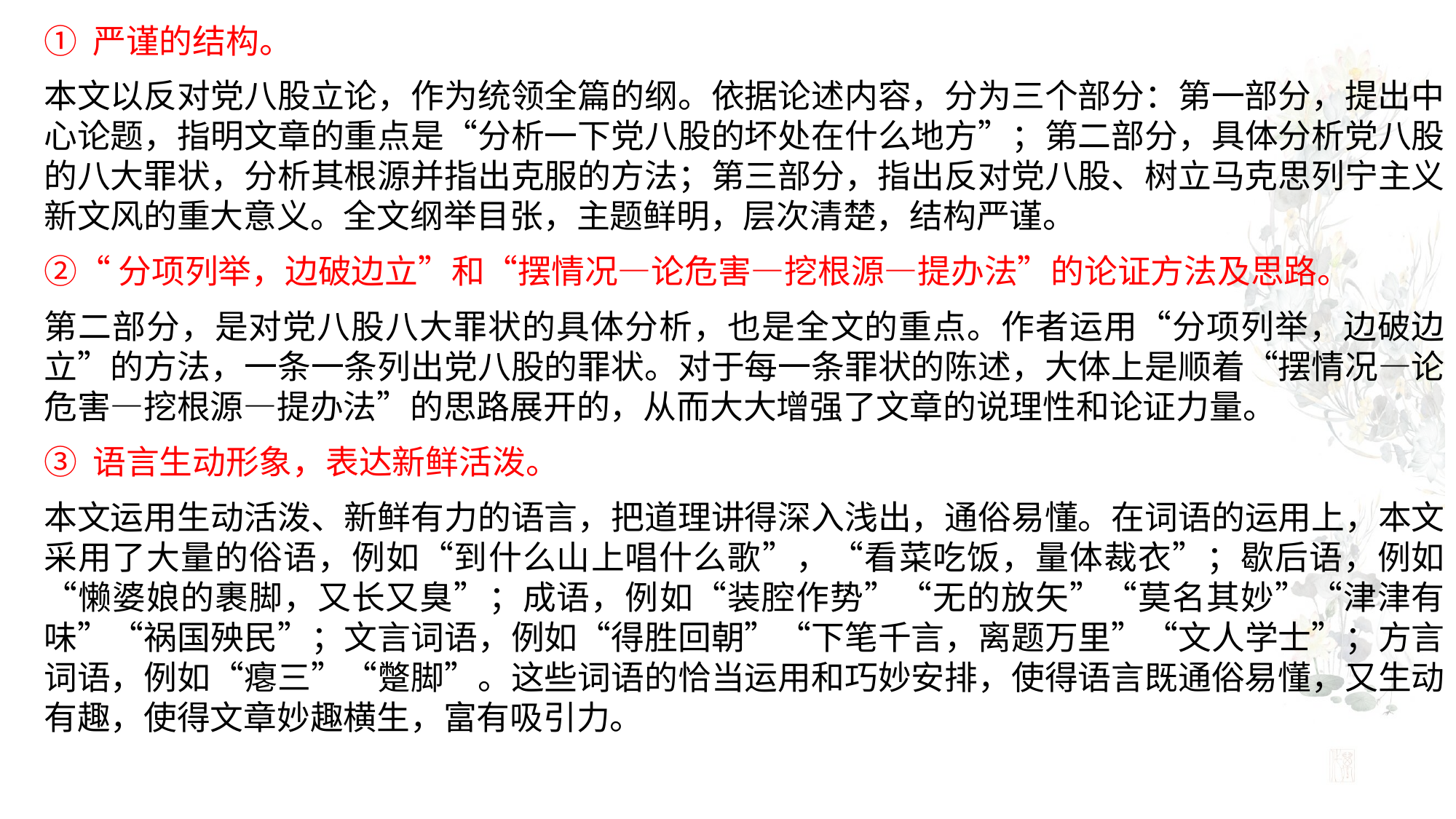

① 严谨的结构。
本文以反对党八股立论，作为统领全篇的纲。依据论述内容，分为三个部分：第一部分，提出中心论题，指明文章的重点是“分析一下党八股的坏处在什么地方”；第二部分，具体分析党八股的八大罪状，分析其根源并指出克服的方法；第三部分，指出反对党八股、树立马克思列宁主义新文风的重大意义。全文纲举目张，主题鲜明，层次清楚，结构严谨。
②“分项列举，边破边立”和“摆情况—论危害—挖根源—提办法”的论证方法及思路。
第二部分，是对党八股八大罪状的具体分析，也是全文的重点。作者运用“分项列举，边破边立”的方法，一条一条列出党八股的罪状。对于每一条罪状的陈述，大体上是顺着“摆情况—论危害—挖根源—提办法”的思路展开的，从而大大增强了文章的说理性和论证力量。
③ 语言生动形象，表达新鲜活泼。
本文运用生动活泼、新鲜有力的语言，把道理讲得深入浅出，通俗易懂。在词语的运用上，本文采用了大量的俗语，例如“到什么山上唱什么歌”，“看菜吃饭，量体裁衣”；歇后语，例如“懒婆娘的裹脚，又长又臭”；成语，例如“装腔作势”“无的放矢”“莫名其妙”“津津有味”“祸国殃民”；文言词语，例如“得胜回朝”“下笔千言，离题万里”“文人学士”；方言词语，例如“瘪三”“蹩脚”。这些词语的恰当运用和巧妙安排，使得语言既通俗易懂，又生动有趣，使得文章妙趣横生，富有吸引力。